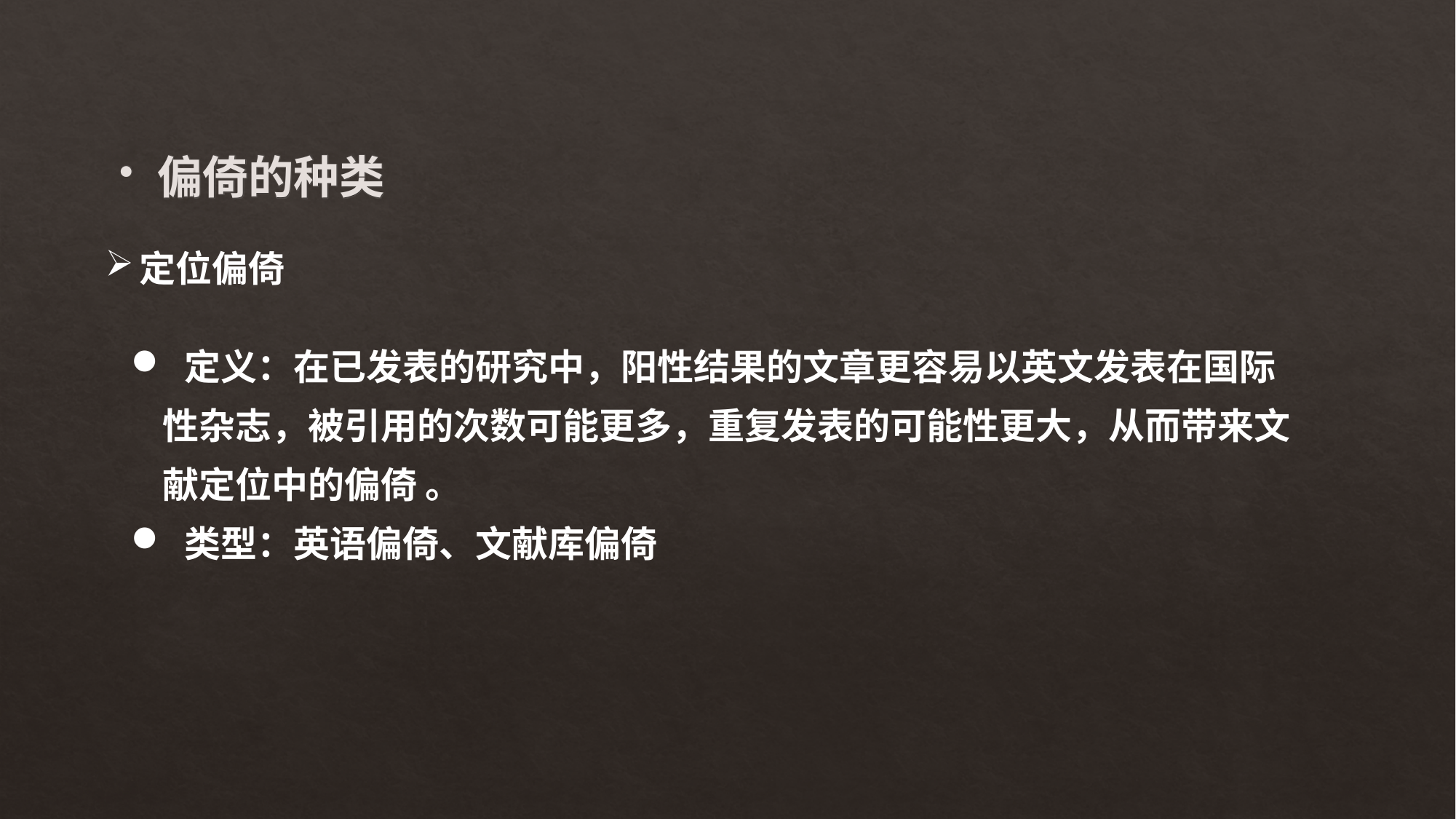

偏倚的种类

定位偏倚
 定义：在已发表的研究中，阳性结果的文章更容易以英文发表在国际性杂志，被引用的次数可能更多，重复发表的可能性更大，从而带来文献定位中的偏倚 。
 类型：英语偏倚、文献库偏倚